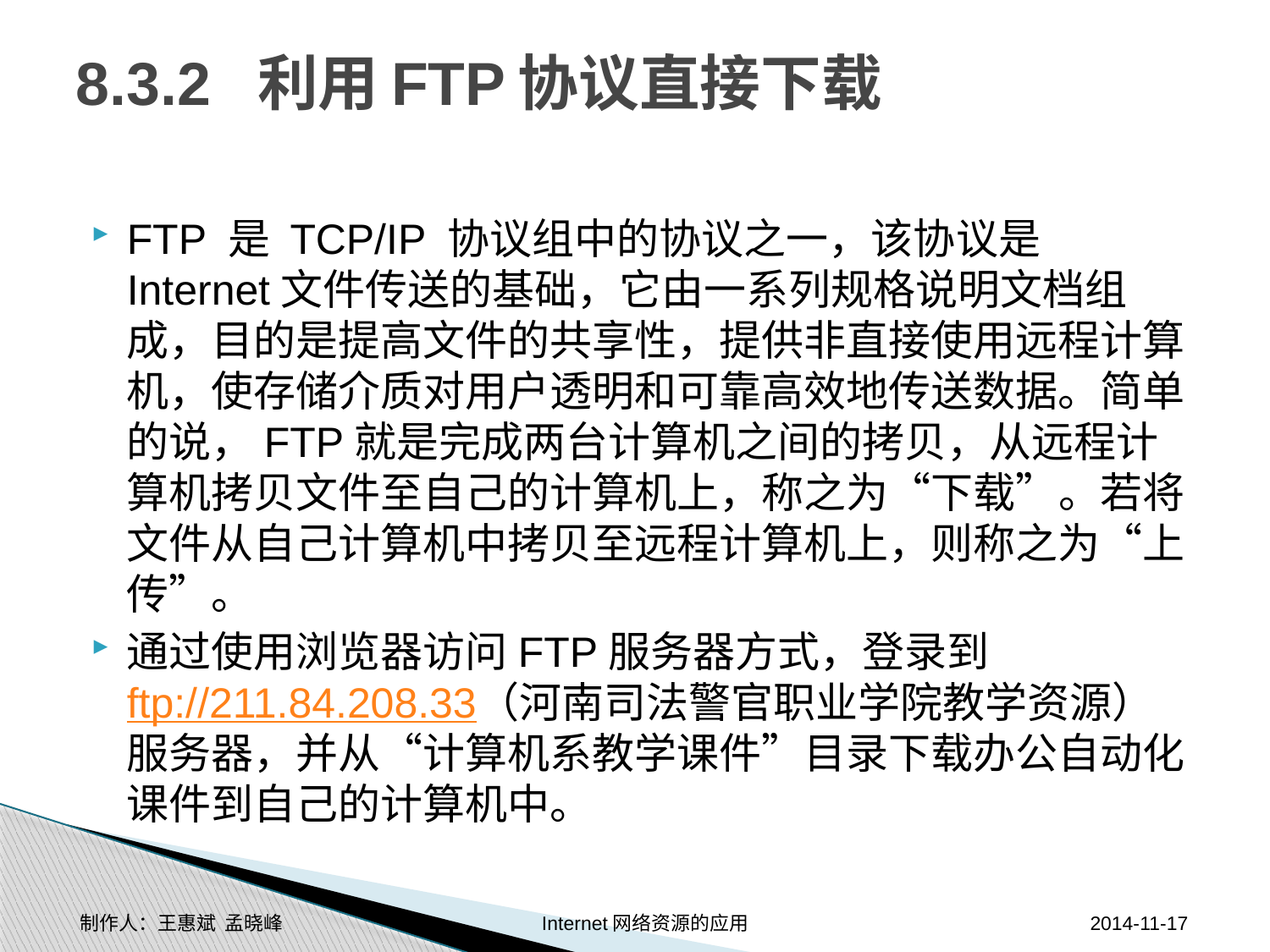

# 8.3.2  利用FTP协议直接下载
FTP 是 TCP/IP 协议组中的协议之一，该协议是Internet文件传送的基础，它由一系列规格说明文档组成，目的是提高文件的共享性，提供非直接使用远程计算机，使存储介质对用户透明和可靠高效地传送数据。简单的说，FTP就是完成两台计算机之间的拷贝，从远程计算机拷贝文件至自己的计算机上，称之为“下载”。若将文件从自己计算机中拷贝至远程计算机上，则称之为“上传”。
通过使用浏览器访问FTP服务器方式，登录到ftp://211.84.208.33（河南司法警官职业学院教学资源）服务器，并从“计算机系教学课件”目录下载办公自动化课件到自己的计算机中。

制作人：王惠斌  孟晓峰                                                         Internet网络资源的应用
2014-11-17